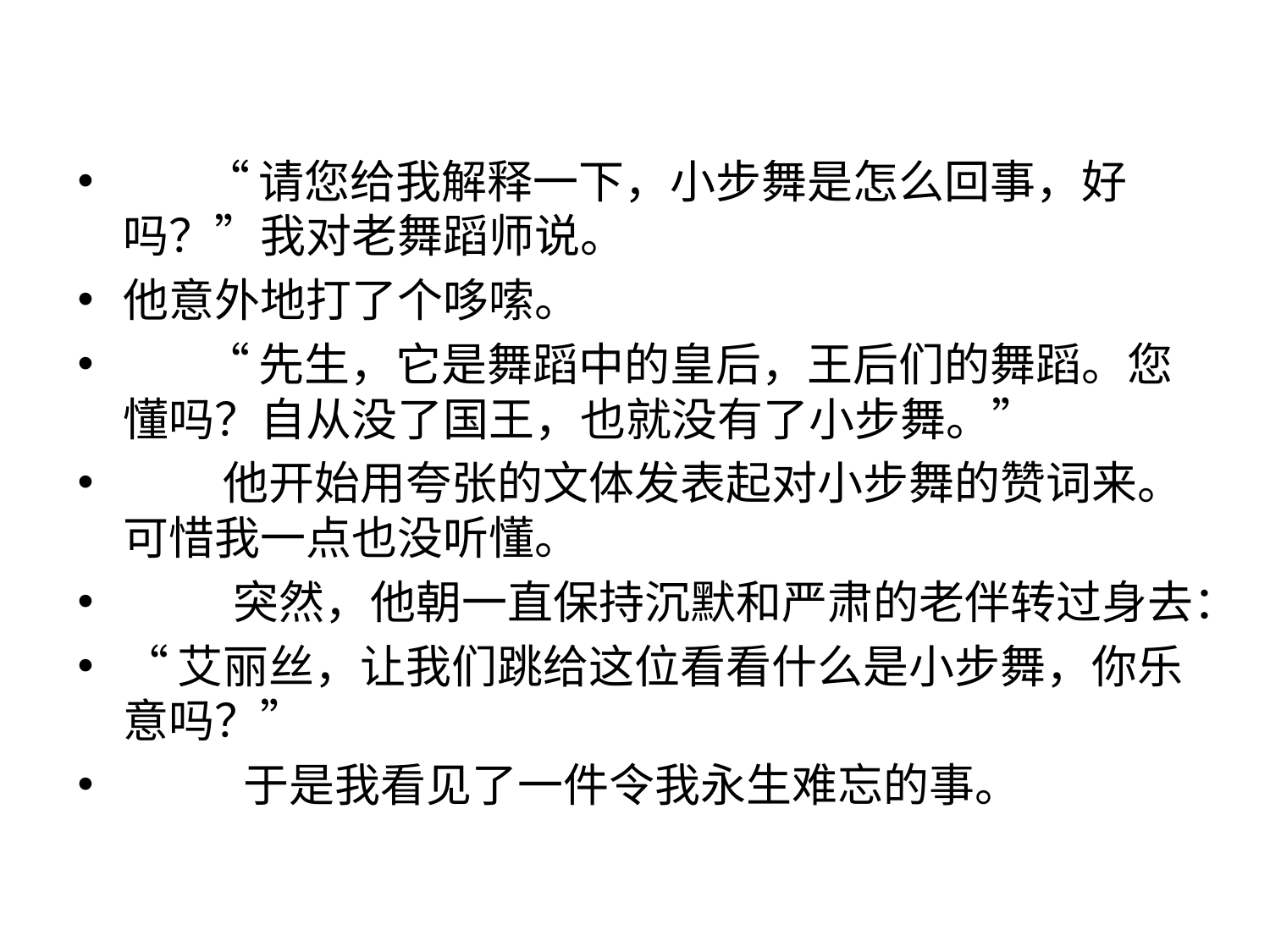

#
        “请您给我解释一下，小步舞是怎么回事，好吗？”我对老舞蹈师说。
他意外地打了个哆嗦。
        “先生，它是舞蹈中的皇后，王后们的舞蹈。您懂吗？自从没了国王，也就没有了小步舞。”
         他开始用夸张的文体发表起对小步舞的赞词来。可惜我一点也没听懂。
          突然，他朝一直保持沉默和严肃的老伴转过身去：
“艾丽丝，让我们跳给这位看看什么是小步舞，你乐意吗？”
           于是我看见了一件令我永生难忘的事。